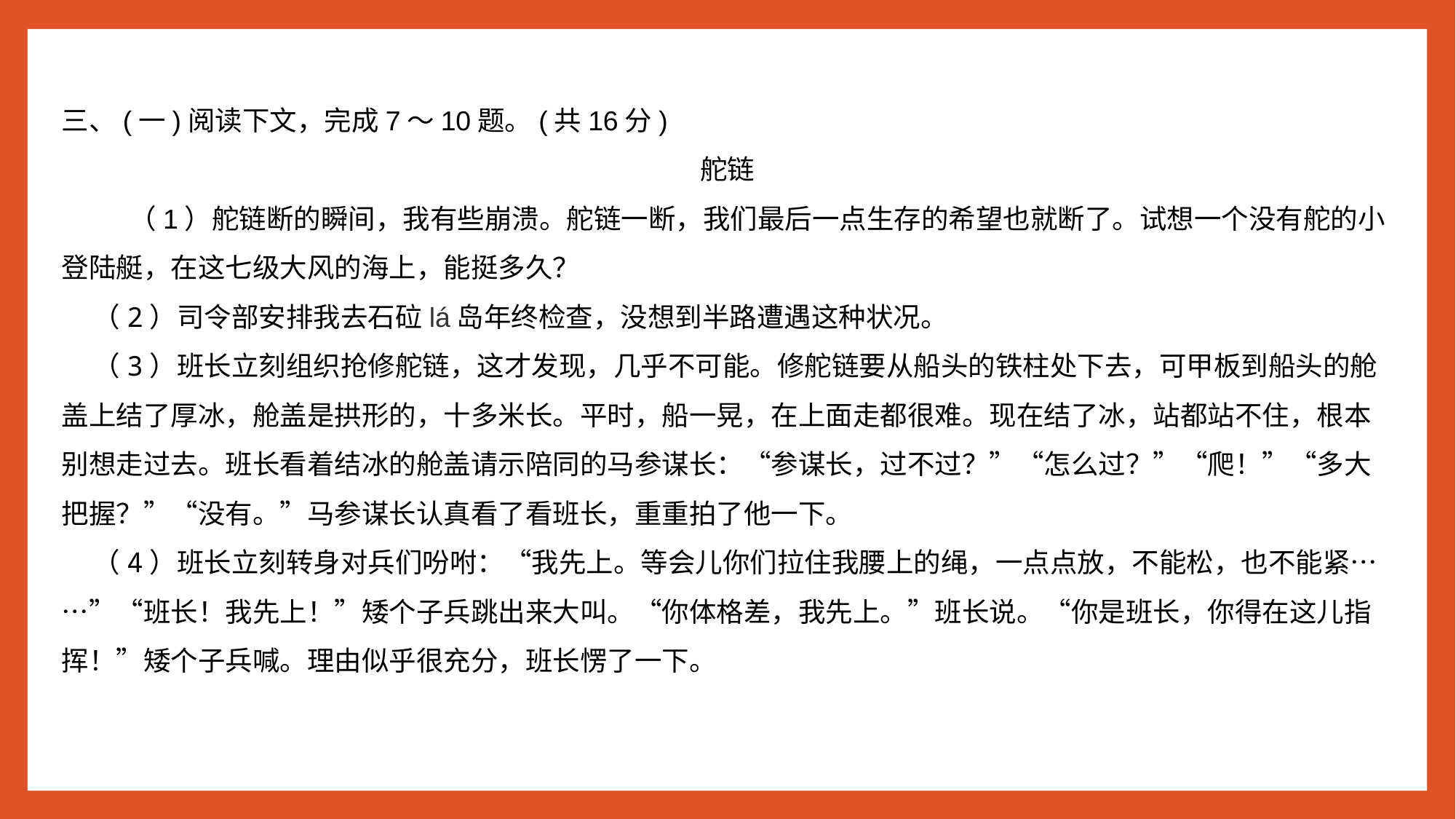

三、(一)阅读下文，完成7～10题。(共16分)
舵链
        （1）舵链断的瞬间，我有些崩溃。舵链一断，我们最后一点生存的希望也就断了。试想一个没有舵的小登陆艇，在这七级大风的海上，能挺多久？
    （2）司令部安排我去石砬lá岛年终检查，没想到半路遭遇这种状况。
    （3）班长立刻组织抢修舵链，这才发现，几乎不可能。修舵链要从船头的铁柱处下去，可甲板到船头的舱盖上结了厚冰，舱盖是拱形的，十多米长。平时，船一晃，在上面走都很难。现在结了冰，站都站不住，根本别想走过去。班长看着结冰的舱盖请示陪同的马参谋长：“参谋长，过不过？”“怎么过？”“爬！”“多大把握？”“没有。”马参谋长认真看了看班长，重重拍了他一下。
    （4）班长立刻转身对兵们吩咐：“我先上。等会儿你们拉住我腰上的绳，一点点放，不能松，也不能紧……”“班长！我先上！”矮个子兵跳出来大叫。“你体格差，我先上。”班长说。“你是班长，你得在这儿指挥！”矮个子兵喊。理由似乎很充分，班长愣了一下。